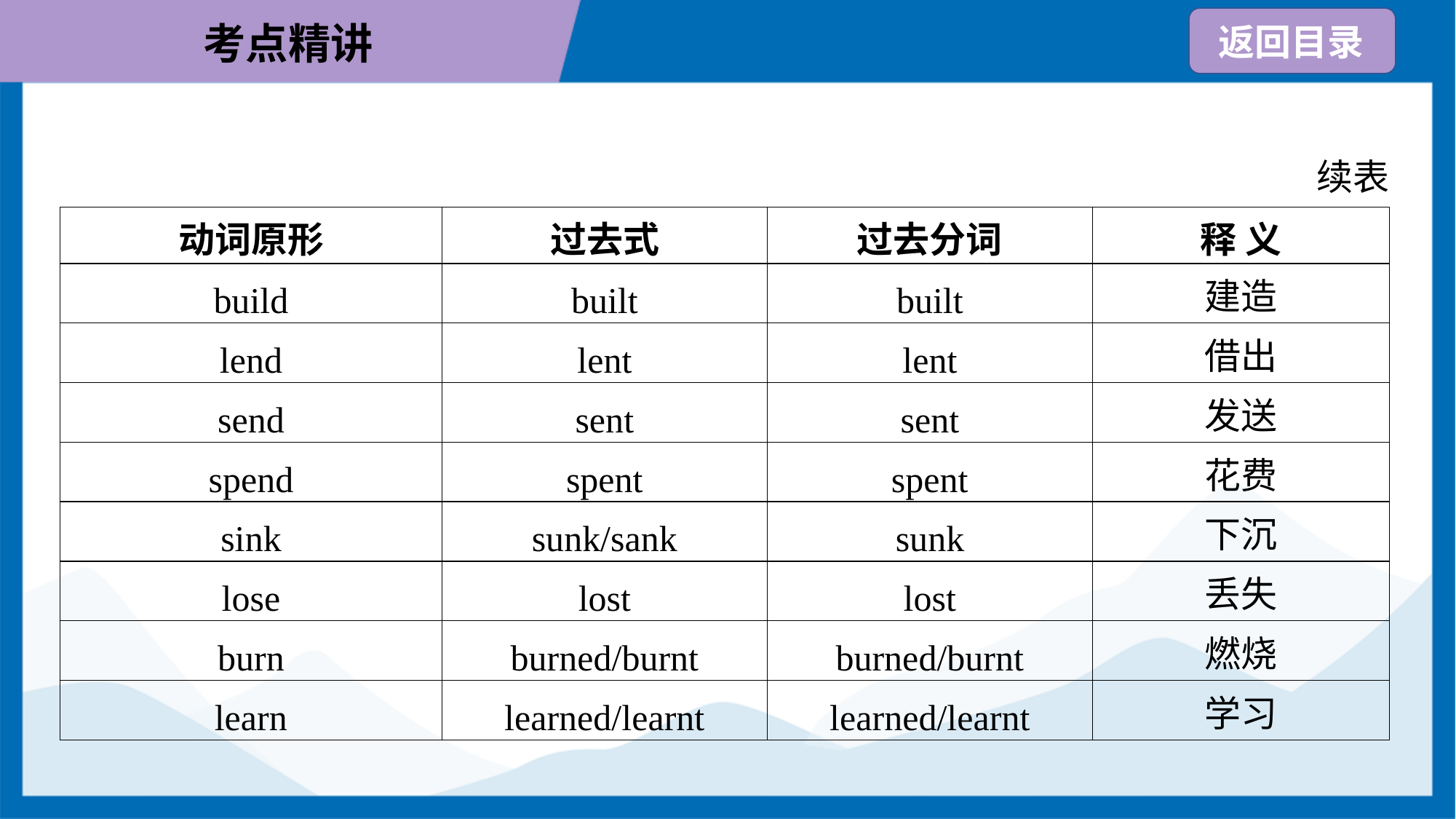

续表
| 动词原形 | 过去式 | 过去分词 | 释 义 |
| --- | --- | --- | --- |
| build | built | built | 建造 |
| lend | lent | lent | 借出 |
| send | sent | sent | 发送 |
| spend | spent | spent | 花费 |
| sink | sunk/sank | sunk | 下沉 |
| lose | lost | lost | 丢失 |
| burn | burned/burnt | burned/burnt | 燃烧 |
| learn | learned/learnt | learned/learnt | 学习 |